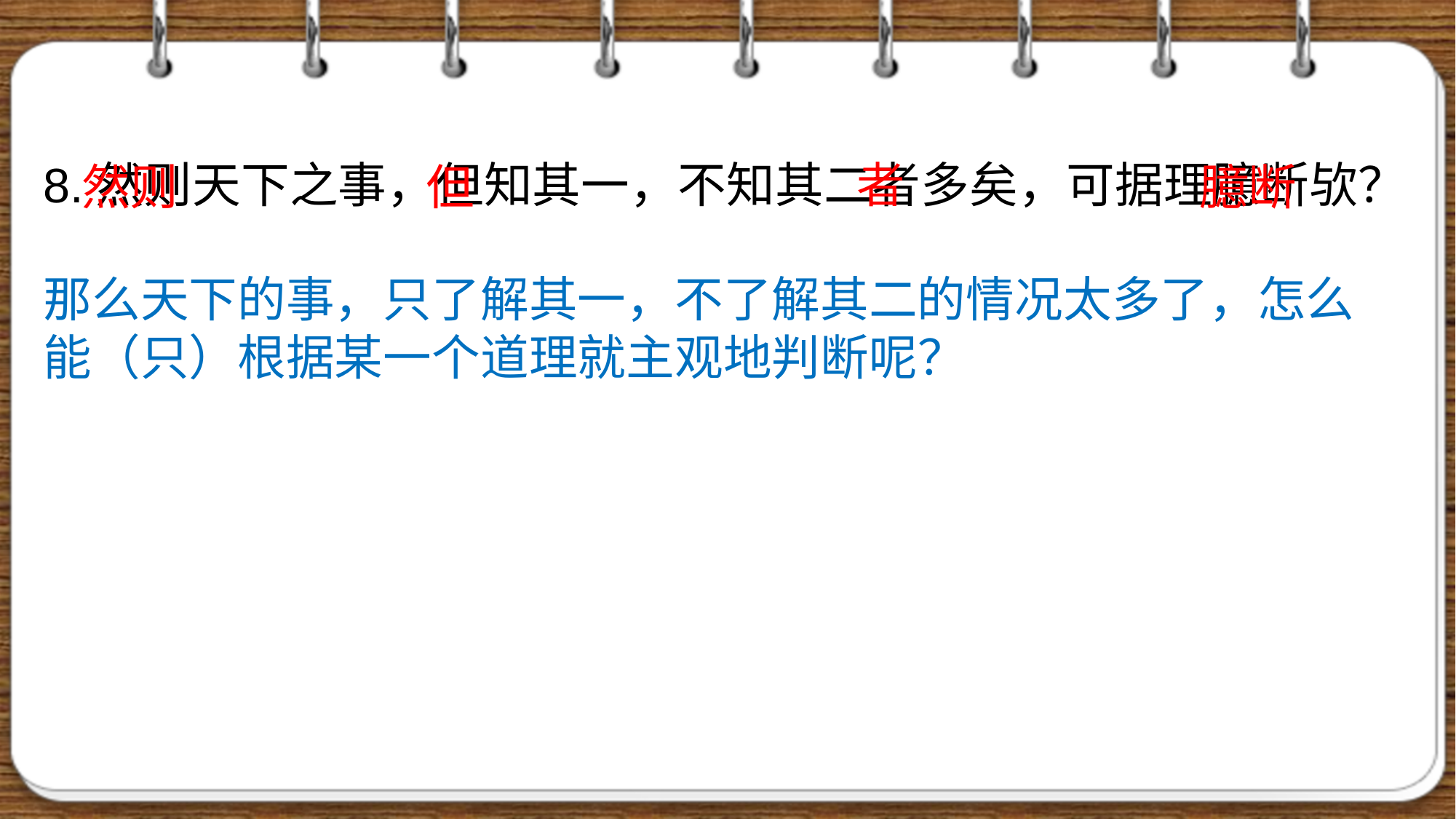

者
8.然则天下之事，但知其一，不知其二者多矣，可据理臆断欤？
臆断
但
然则
那么天下的事，只了解其一，不了解其二的情况太多了，怎么能（只）根据某一个道理就主观地判断呢？